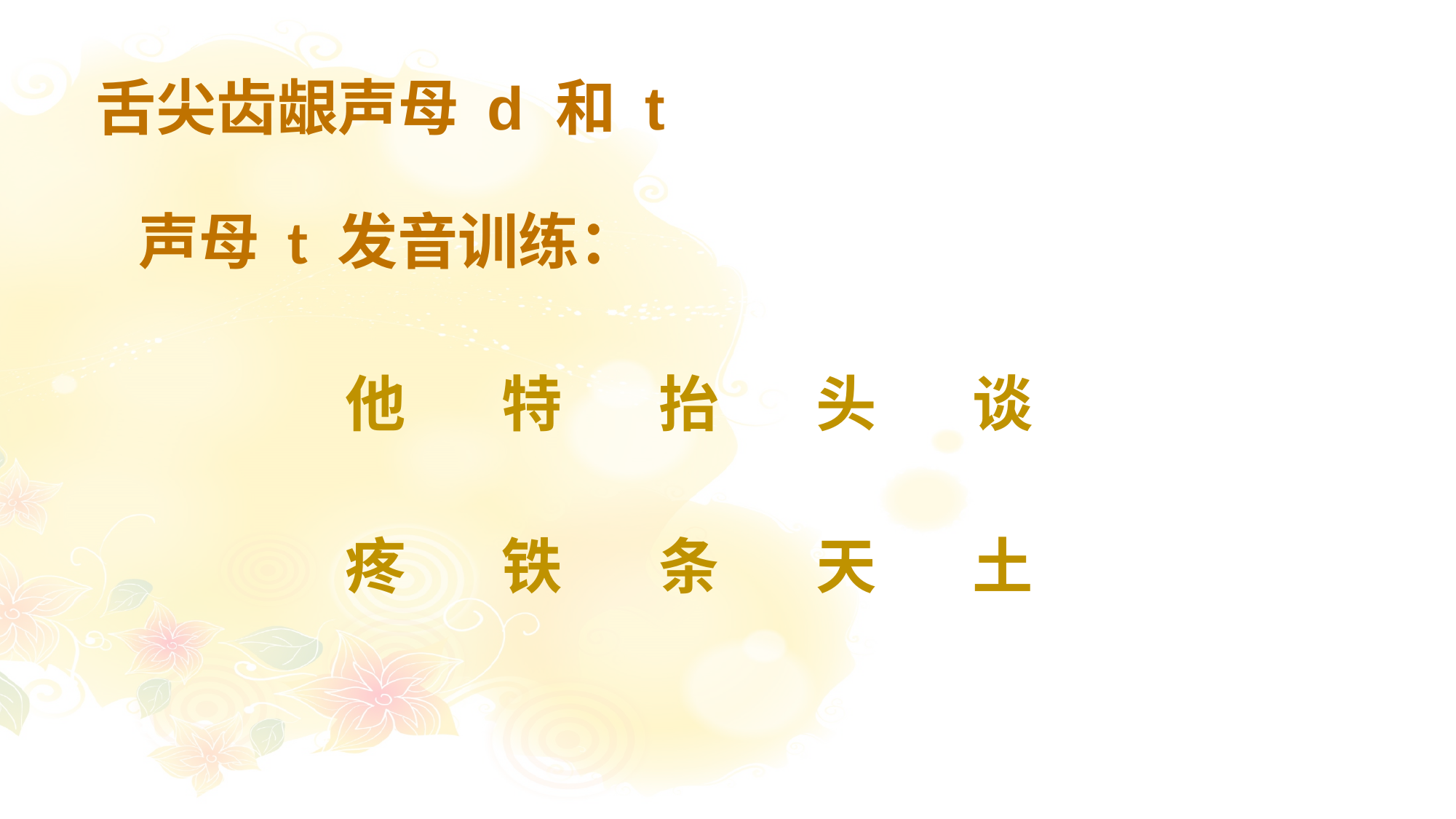

# 舌尖齿龈声母 d 和 t
声母 t 发音训练：
他
特
抬
头
谈
疼
铁
条
天
土